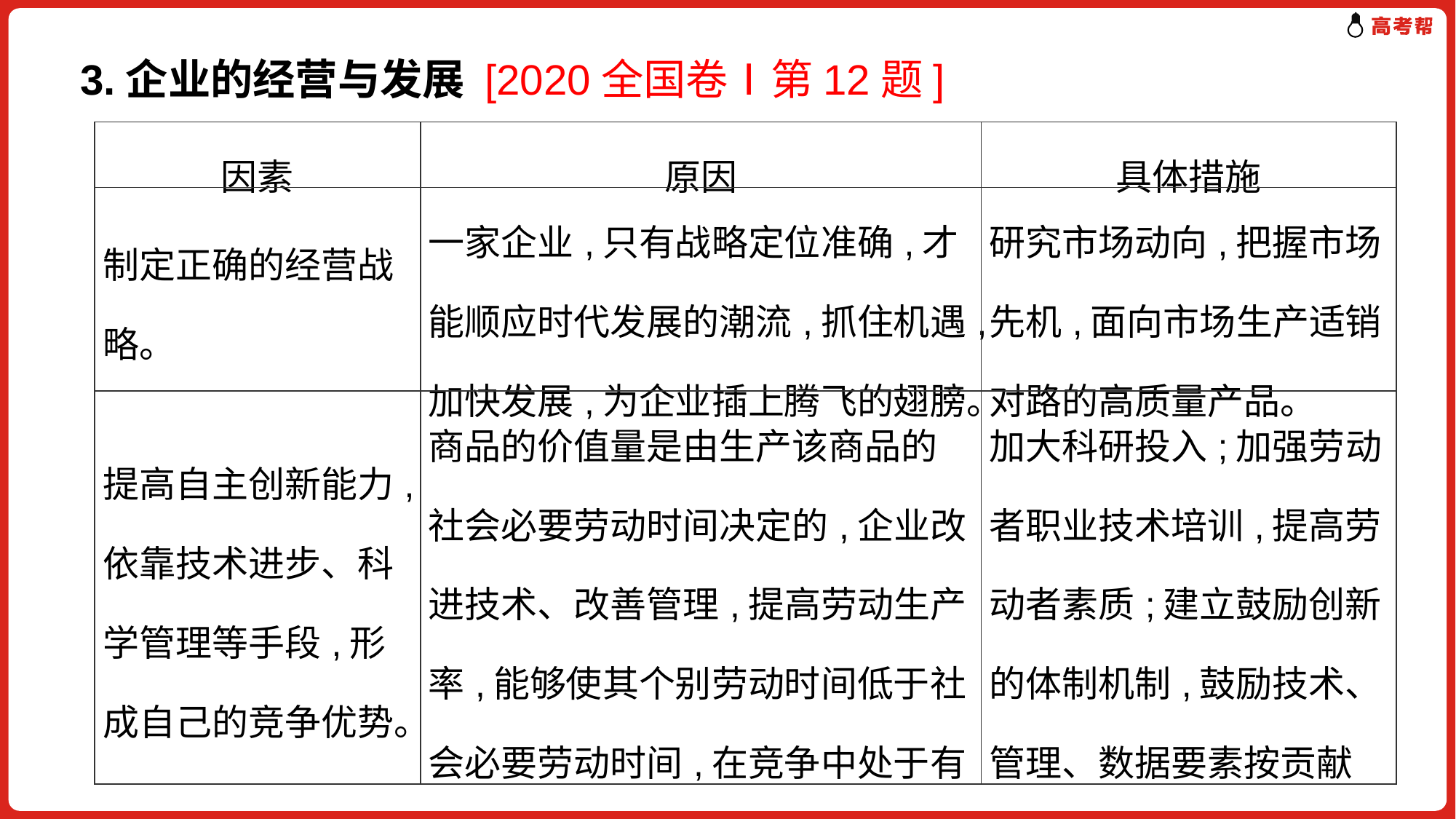

3.企业的经营与发展 [2020全国卷Ⅰ第12题]
| 因素 | 原因 | 具体措施 |
| --- | --- | --- |
| 制定正确的经营战略。 | 一家企业,只有战略定位准确,才能顺应时代发展的潮流,抓住机遇,加快发展,为企业插上腾飞的翅膀。 | 研究市场动向,把握市场先机,面向市场生产适销对路的高质量产品。 |
| 提高自主创新能力,依靠技术进步、科学管理等手段,形成自己的竞争优势。 | 商品的价值量是由生产该商品的社会必要劳动时间决定的,企业改进技术、改善管理,提高劳动生产率,能够使其个别劳动时间低于社会必要劳动时间,在竞争中处于有利地位。 | 加大科研投入;加强劳动者职业技术培训,提高劳动者素质;建立鼓励创新的体制机制,鼓励技术、管理、数据要素按贡献参与分配。 |